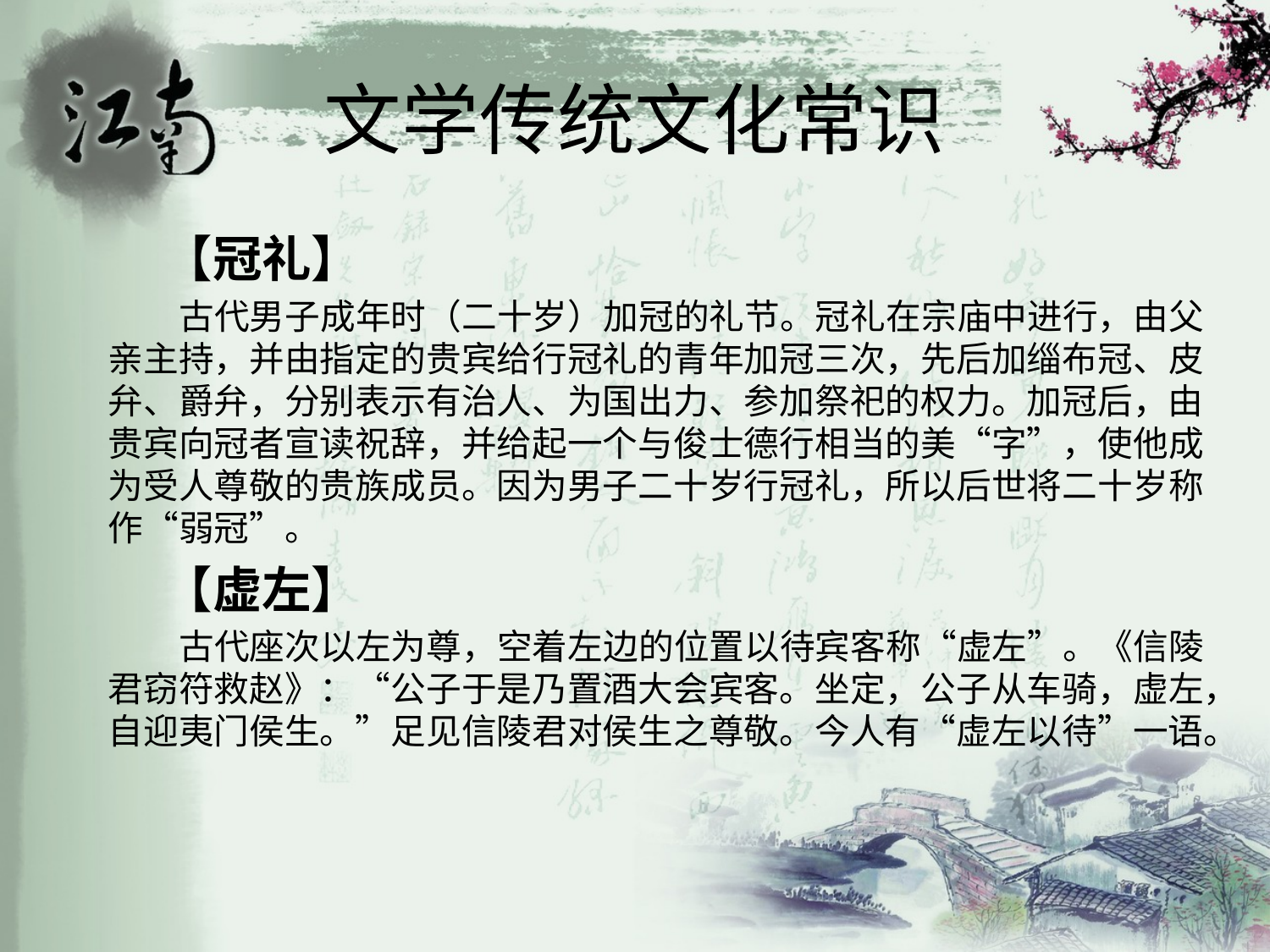

# 文学传统文化常识
      【冠礼】
        古代男子成年时（二十岁）加冠的礼节。冠礼在宗庙中进行，由父亲主持，并由指定的贵宾给行冠礼的青年加冠三次，先后加缁布冠、皮弁、爵弁，分别表示有治人、为国出力、参加祭祀的权力。加冠后，由贵宾向冠者宣读祝辞，并给起一个与俊士德行相当的美“字”，使他成为受人尊敬的贵族成员。因为男子二十岁行冠礼，所以后世将二十岁称作“弱冠”。
      【虚左】
        古代座次以左为尊，空着左边的位置以待宾客称“虚左”。《信陵君窃符救赵》：“公子于是乃置酒大会宾客。坐定，公子从车骑，虚左，自迎夷门侯生。”足见信陵君对侯生之尊敬。今人有“虚左以待”一语。